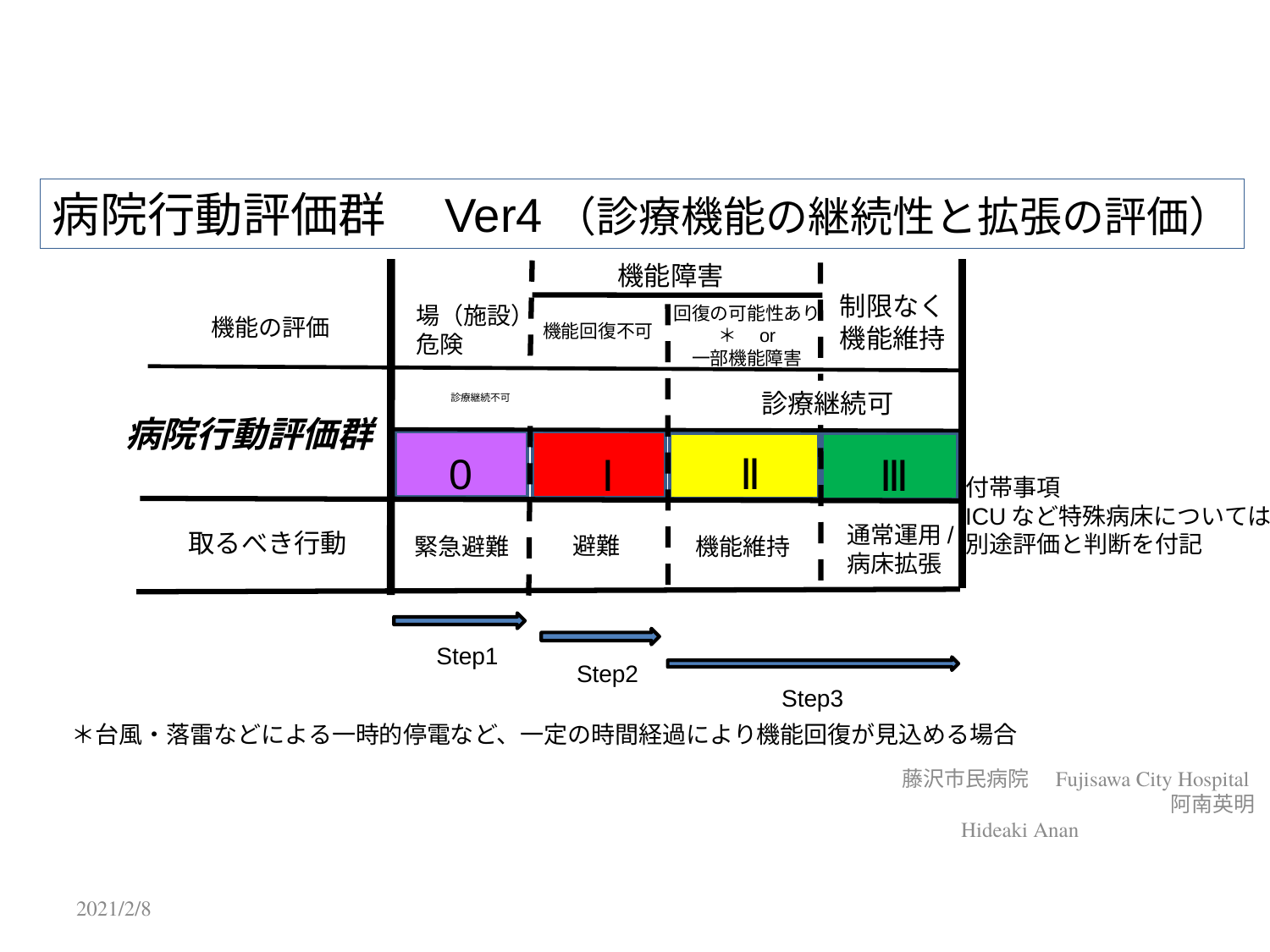

病院行動評価群　Ver4（診療機能の継続性と拡張の評価）
機能障害
制限なく機能維持
場（施設）
危険
回復の可能性あり＊　or
一部機能障害
機能の評価
機能回復不可
診療継続不可
診療継続可
病院行動評価群

Ⅱ
0
Ⅰ
Ⅲ
付帯事項
ICUなど特殊病床については
別途評価と判断を付記
緊急避難
避難
通常運用/
病床拡張
取るべき行動
機能維持

Step1
Step2

Step3
＊台風・落雷などによる一時的停電など、一定の時間経過により機能回復が見込める場合
藤沢市民病院　Fujisawa City Hospital 　　　　　　　　　　　　　　  阿南英明　　　 Hideaki Anan
2021/2/8